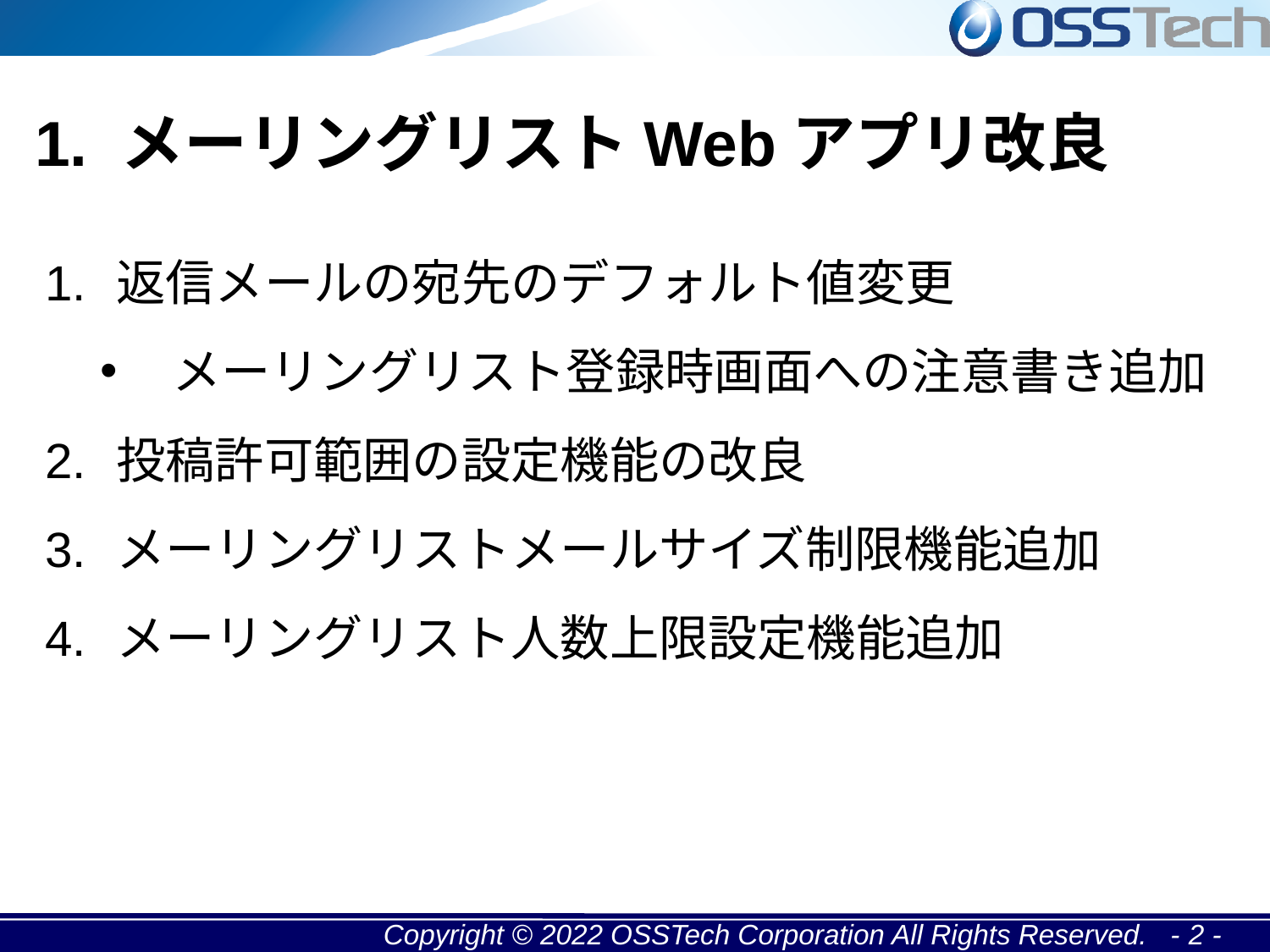

1. メーリングリストWebアプリ改良
返信メールの宛先のデフォルト値変更
メーリングリスト登録時画面への注意書き追加
投稿許可範囲の設定機能の改良
メーリングリストメールサイズ制限機能追加
メーリングリスト人数上限設定機能追加